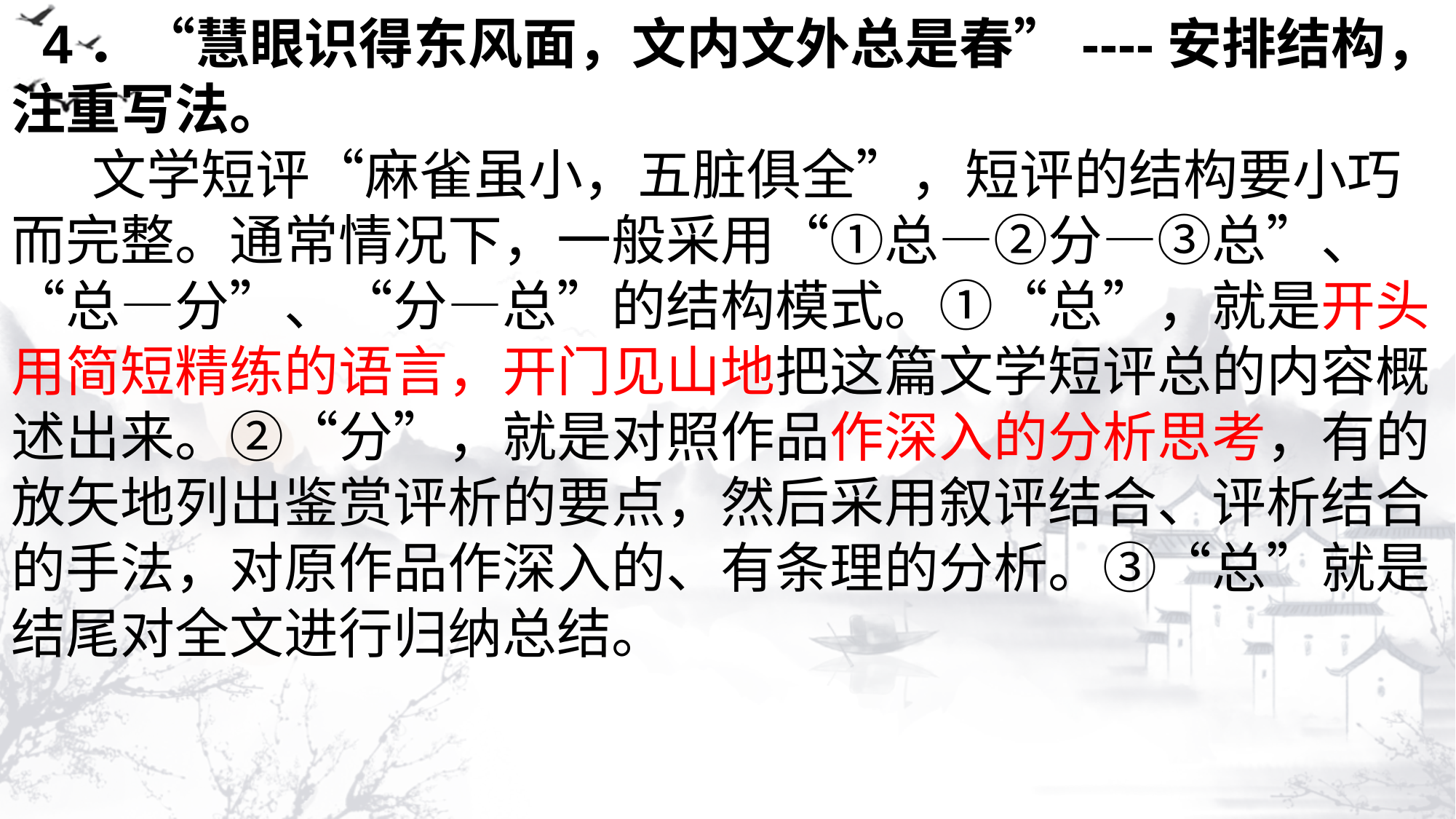

4．“慧眼识得东风面，文内文外总是春”----安排结构，注重写法。
   文学短评“麻雀虽小，五脏俱全”，短评的结构要小巧而完整。通常情况下，一般采用“①总—②分—③总”、“总—分”、“分—总”的结构模式。①“总”，就是开头用简短精练的语言，开门见山地把这篇文学短评总的内容概述出来。②“分”，就是对照作品作深入的分析思考，有的放矢地列出鉴赏评析的要点，然后采用叙评结合、评析结合的手法，对原作品作深入的、有条理的分析。③“总”就是结尾对全文进行归纳总结。